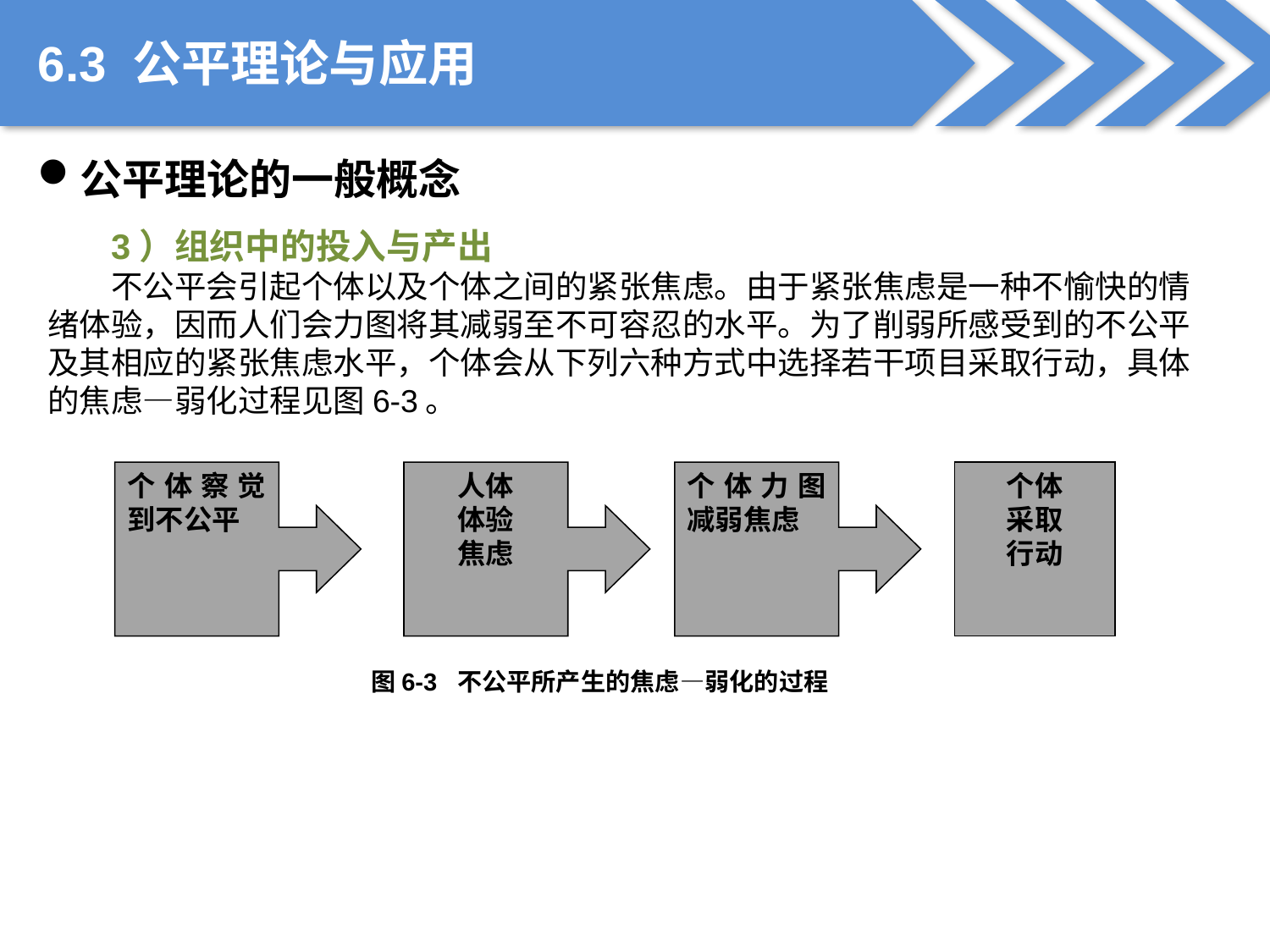

6.3 公平理论与应用
公平理论的一般概念
3）组织中的投入与产出
不公平会引起个体以及个体之间的紧张焦虑。由于紧张焦虑是一种不愉快的情绪体验，因而人们会力图将其减弱至不可容忍的水平。为了削弱所感受到的不公平及其相应的紧张焦虑水平，个体会从下列六种方式中选择若干项目采取行动，具体的焦虑—弱化过程见图6-3。
个体察觉到不公平
人体
体验
焦虑
个体力图减弱焦虑
个体
采取
行动
图6-3  不公平所产生的焦虑—弱化的过程